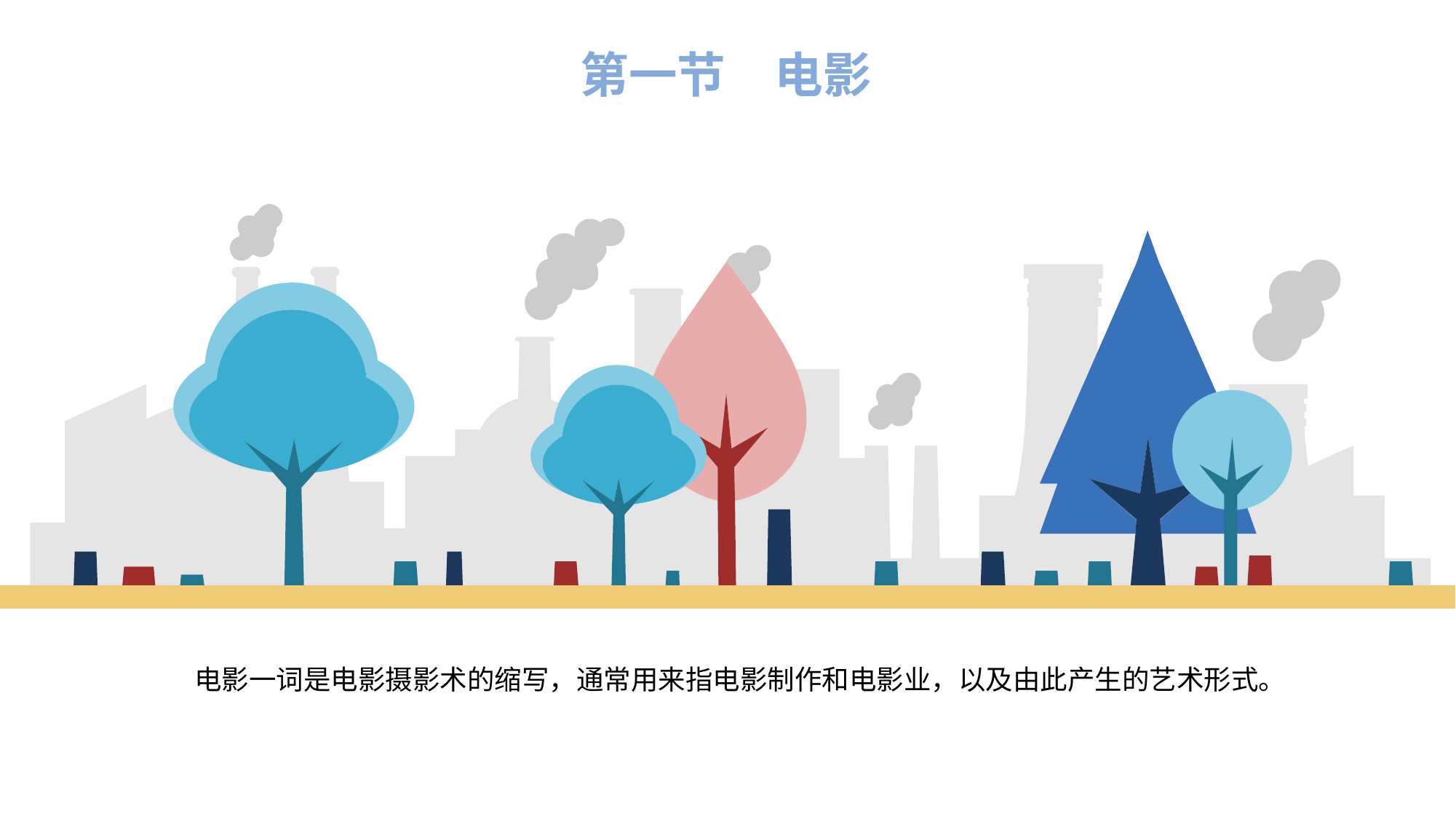

第一节　电影

电影一词是电影摄影术的缩写，通常用来指电影制作和电影业，以及由此产生的艺术形式。